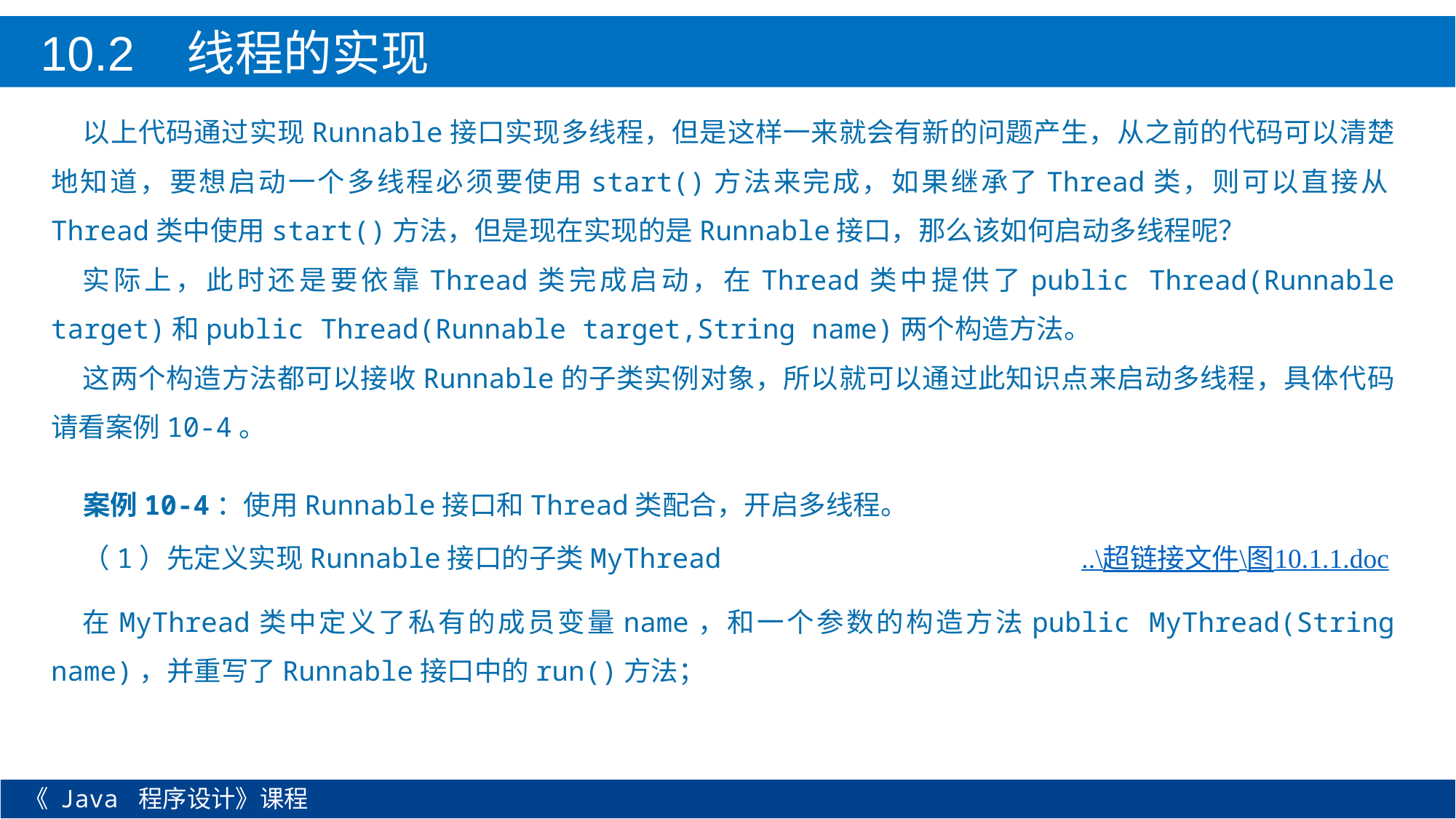

10.2   线程的实现

以上代码通过实现Runnable接口实现多线程，但是这样一来就会有新的问题产生，从之前的代码可以清楚地知道，要想启动一个多线程必须要使用start()方法来完成，如果继承了Thread类，则可以直接从Thread类中使用start()方法，但是现在实现的是Runnable接口，那么该如何启动多线程呢？
实际上，此时还是要依靠Thread类完成启动，在Thread类中提供了public Thread(Runnable target)和public Thread(Runnable target,String name)两个构造方法。
这两个构造方法都可以接收Runnable的子类实例对象，所以就可以通过此知识点来启动多线程，具体代码请看案例10-4。
案例10-4：使用Runnable接口和Thread类配合，开启多线程。
（1）先定义实现Runnable接口的子类MyThread                      ..\超链接文件\图10.1.1.doc
在MyThread类中定义了私有的成员变量name，和一个参数的构造方法public MyThread(String name)，并重写了Runnable接口中的run()方法；
《 Java 程序设计》课程